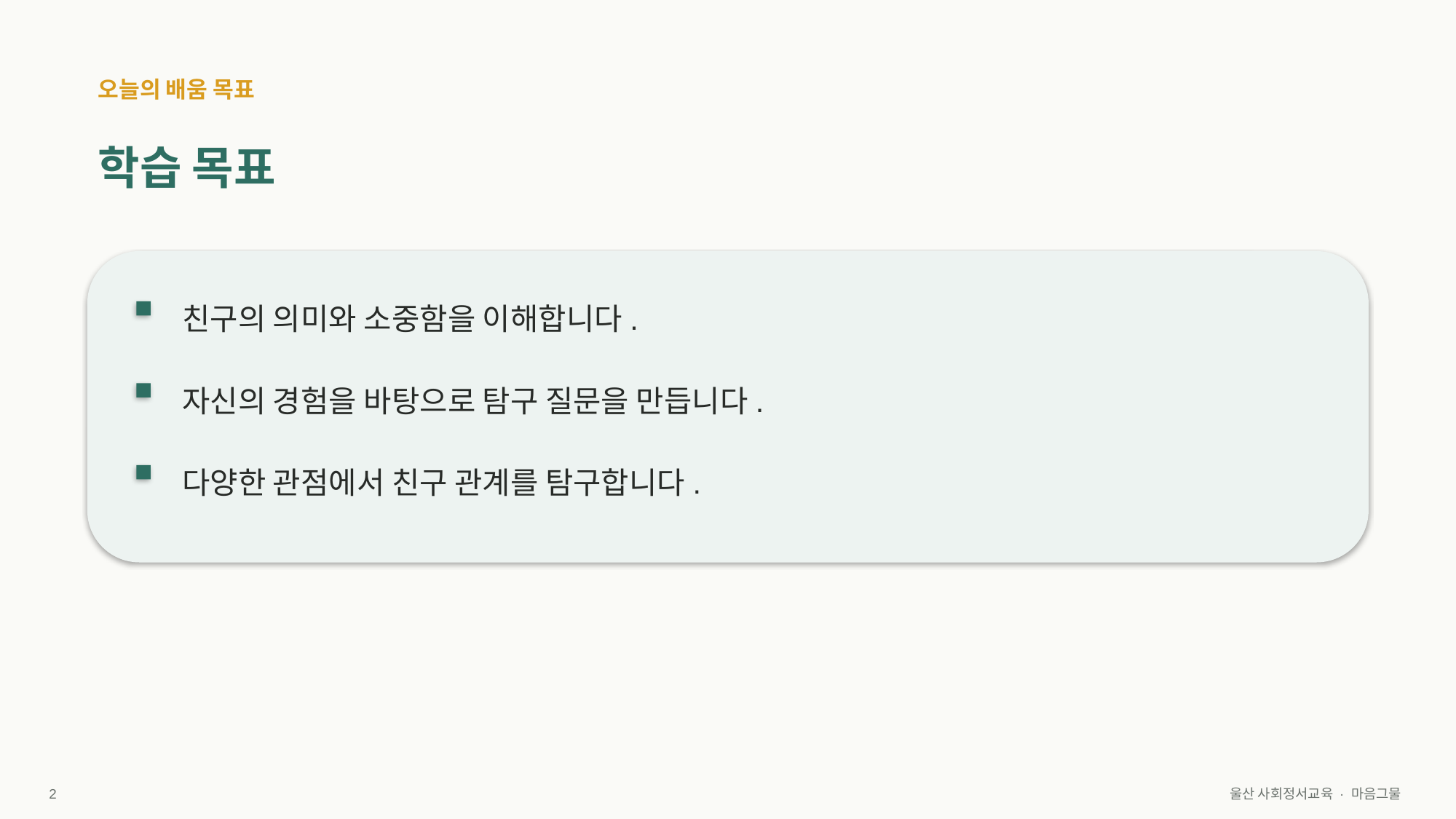

오늘의 배움 목표
학습 목표

친구의 의미와 소중함을 이해합니다.

자신의 경험을 바탕으로 탐구 질문을 만듭니다.

다양한 관점에서 친구 관계를 탐구합니다.

2
울산 사회정서교육 · 마음그물